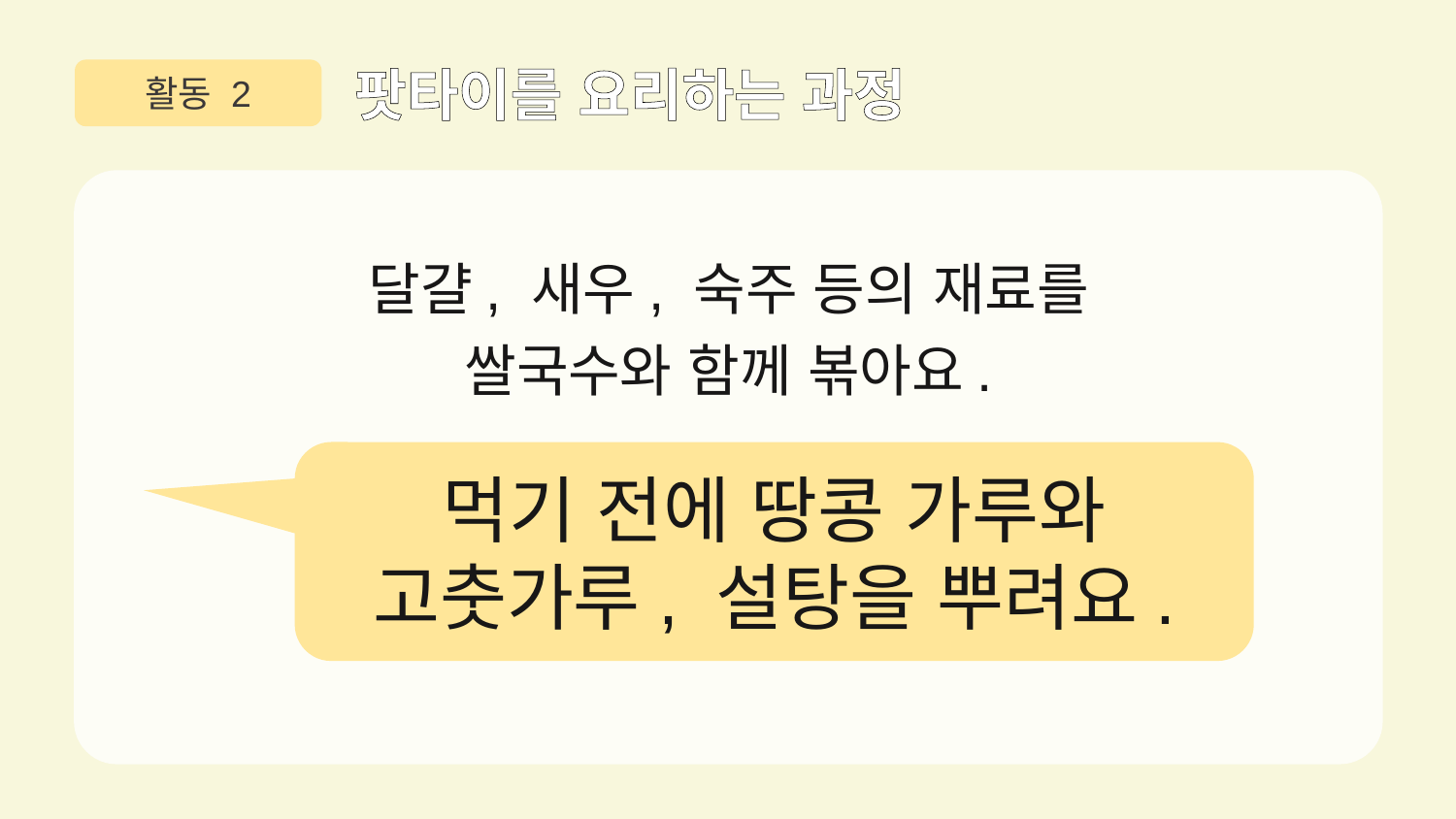

활동 2
팟타이를 요리하는 과정
달걀, 새우, 숙주 등의 재료를
쌀국수와 함께 볶아요.
먹기 전에 땅콩 가루와
고춧가루, 설탕을 뿌려요.